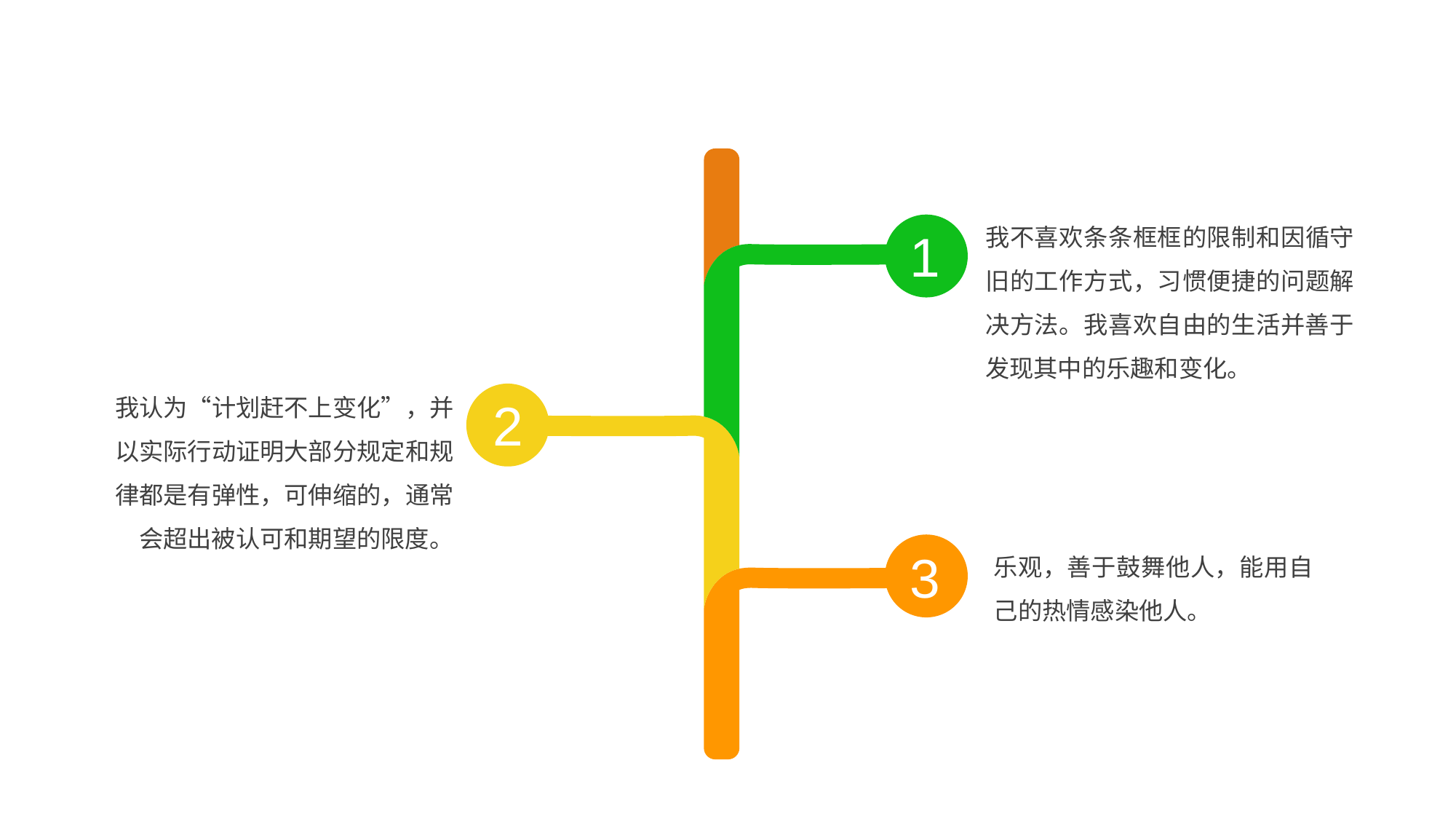

我不喜欢条条框框的限制和因循守旧的工作方式，习惯便捷的问题解决方法。我喜欢自由的生活并善于发现其中的乐趣和变化。

1

我认为“计划赶不上变化”，并以实际行动证明大部分规定和规律都是有弹性，可伸缩的，通常会超出被认可和期望的限度。

2

乐观，善于鼓舞他人，能用自己的热情感染他人。

3